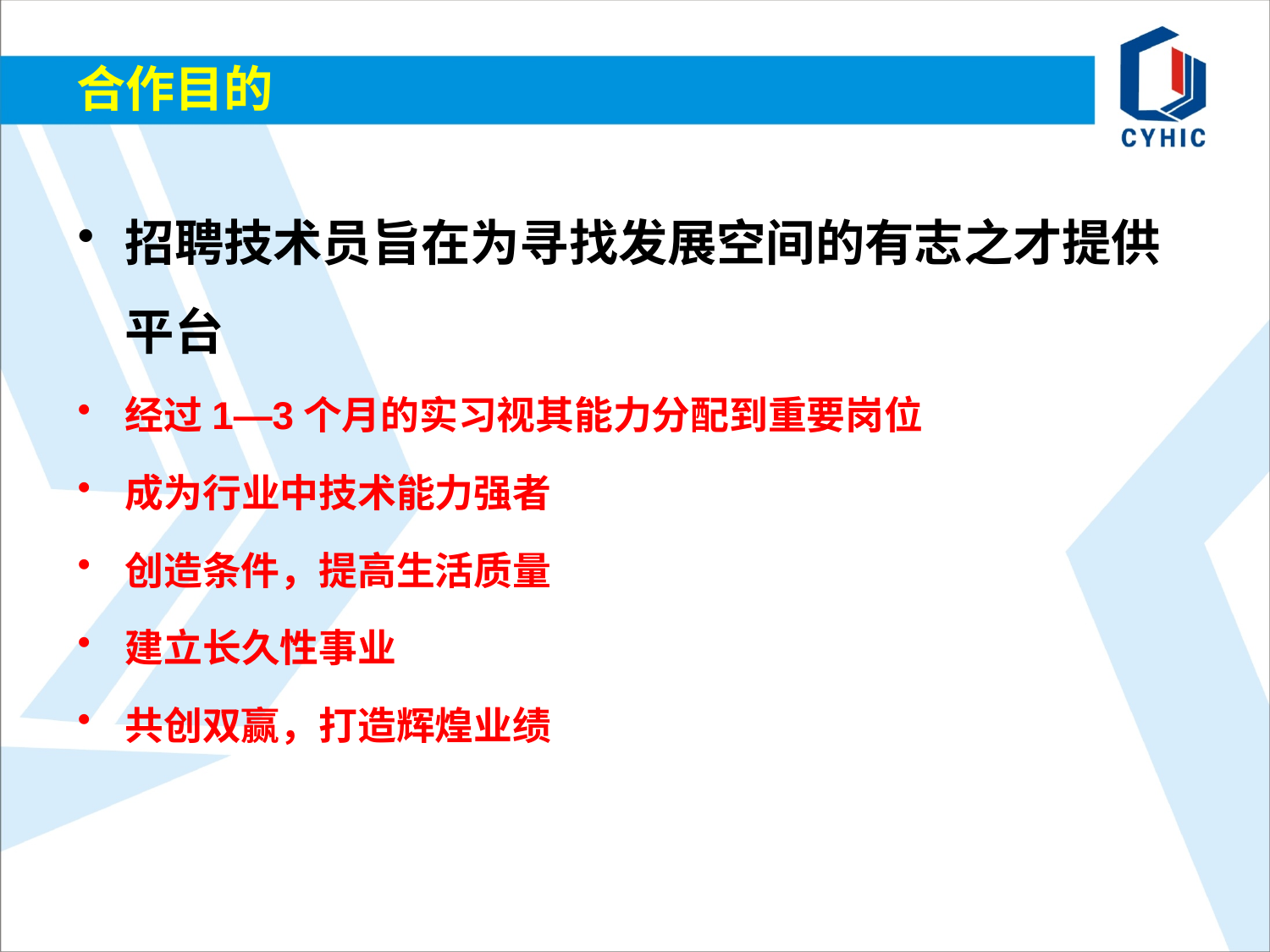

# 合作目的
招聘技术员旨在为寻找发展空间的有志之才提供平台
经过1—3个月的实习视其能力分配到重要岗位
成为行业中技术能力强者
创造条件，提高生活质量
建立长久性事业
共创双赢，打造辉煌业绩